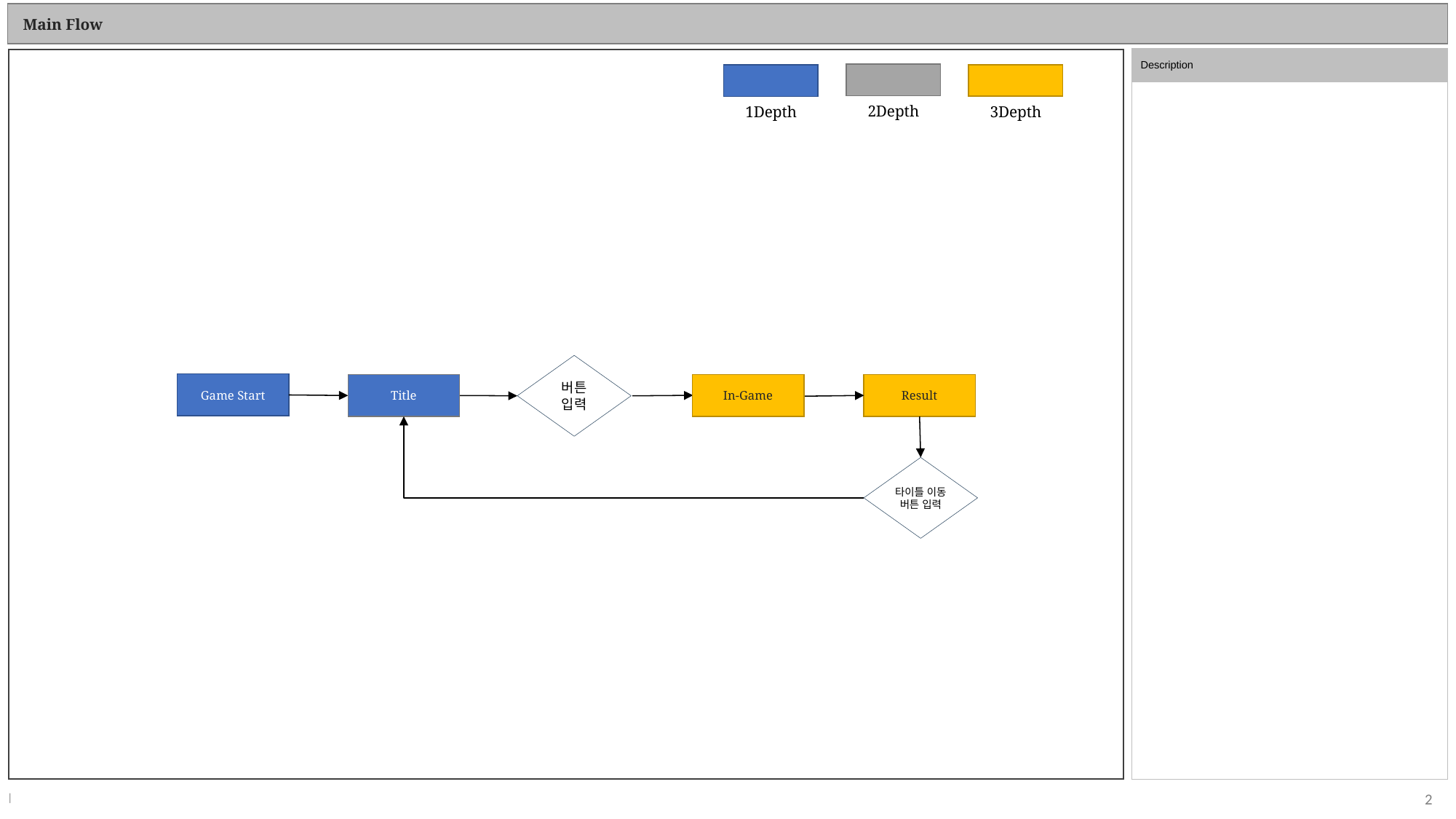

Main Flow

2Depth

3Depth

1Depth
버튼
입력
Game Start
Title
In-Game
Result
타이틀 이동 버튼 입력